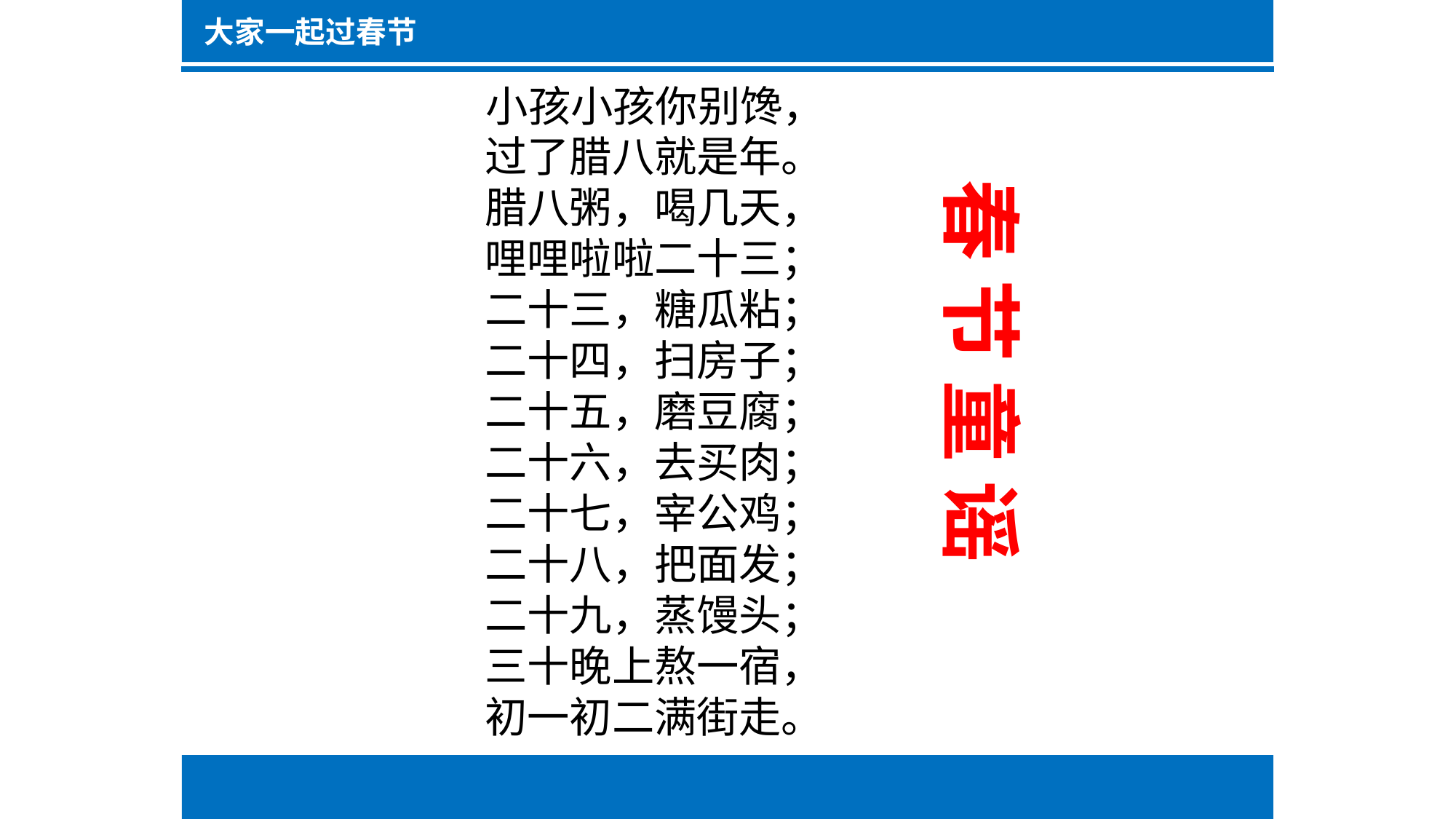

大家一起过春节

小孩小孩你别馋，
过了腊八就是年。
腊八粥，喝几天，
哩哩啦啦二十三；
二十三，糖瓜粘；
二十四，扫房子；
二十五，磨豆腐；
二十六，去买肉；
二十七，宰公鸡；
二十八，把面发；
二十九，蒸馒头；
三十晚上熬一宿，
初一初二满街走。

   春 节 童 谣